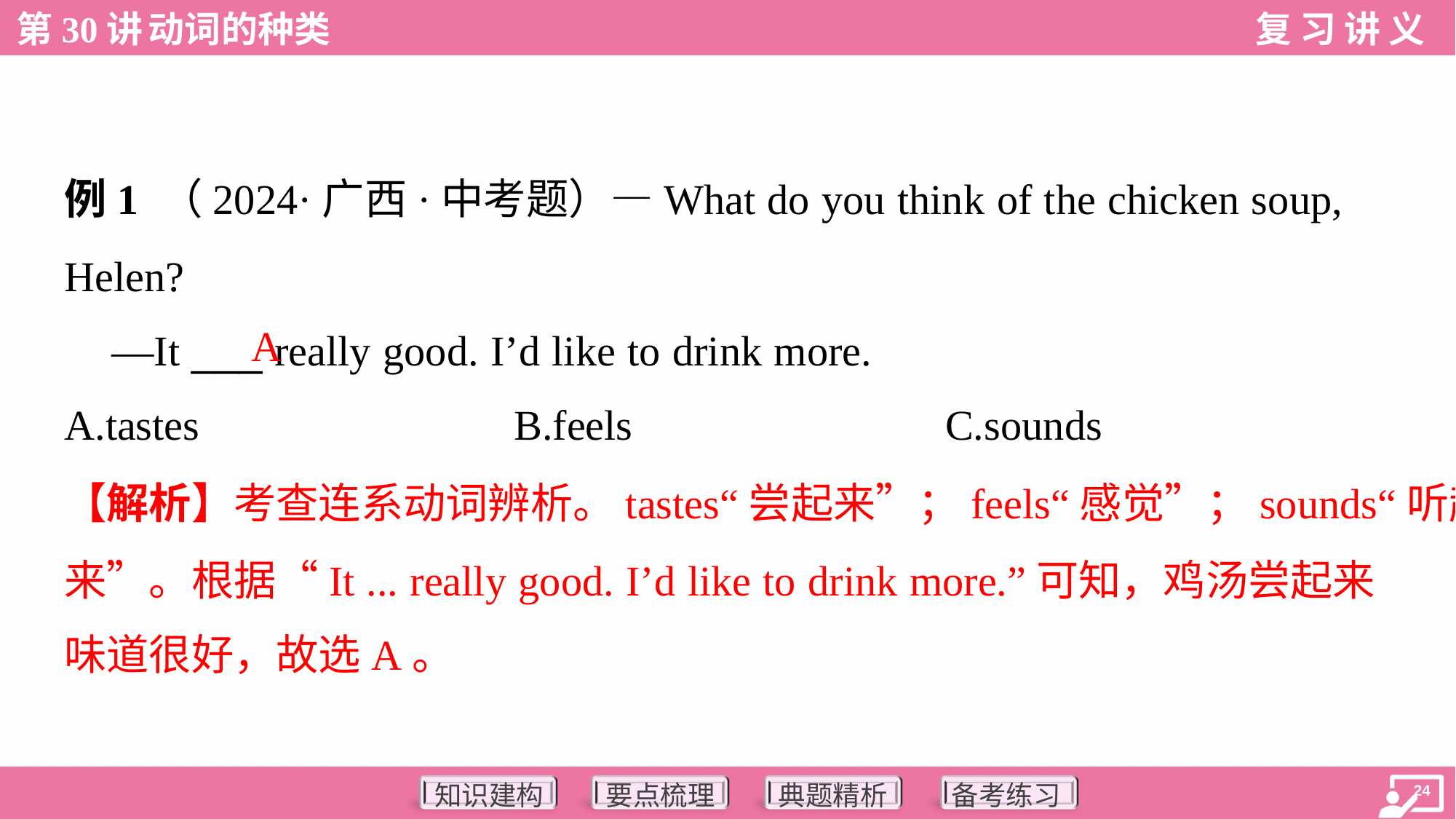

例1 （2024·广西·中考题）—What do you think of the chicken soup,
Helen?
    —It ___ really good. I’d like to drink more.
A
A.tastes	B.feels	C.sounds
【解析】考查连系动词辨析。tastes“尝起来”；feels“感觉”；sounds“听起
来”。根据“It ... really good. I’d like to drink more.”可知，鸡汤尝起来
味道很好，故选A。